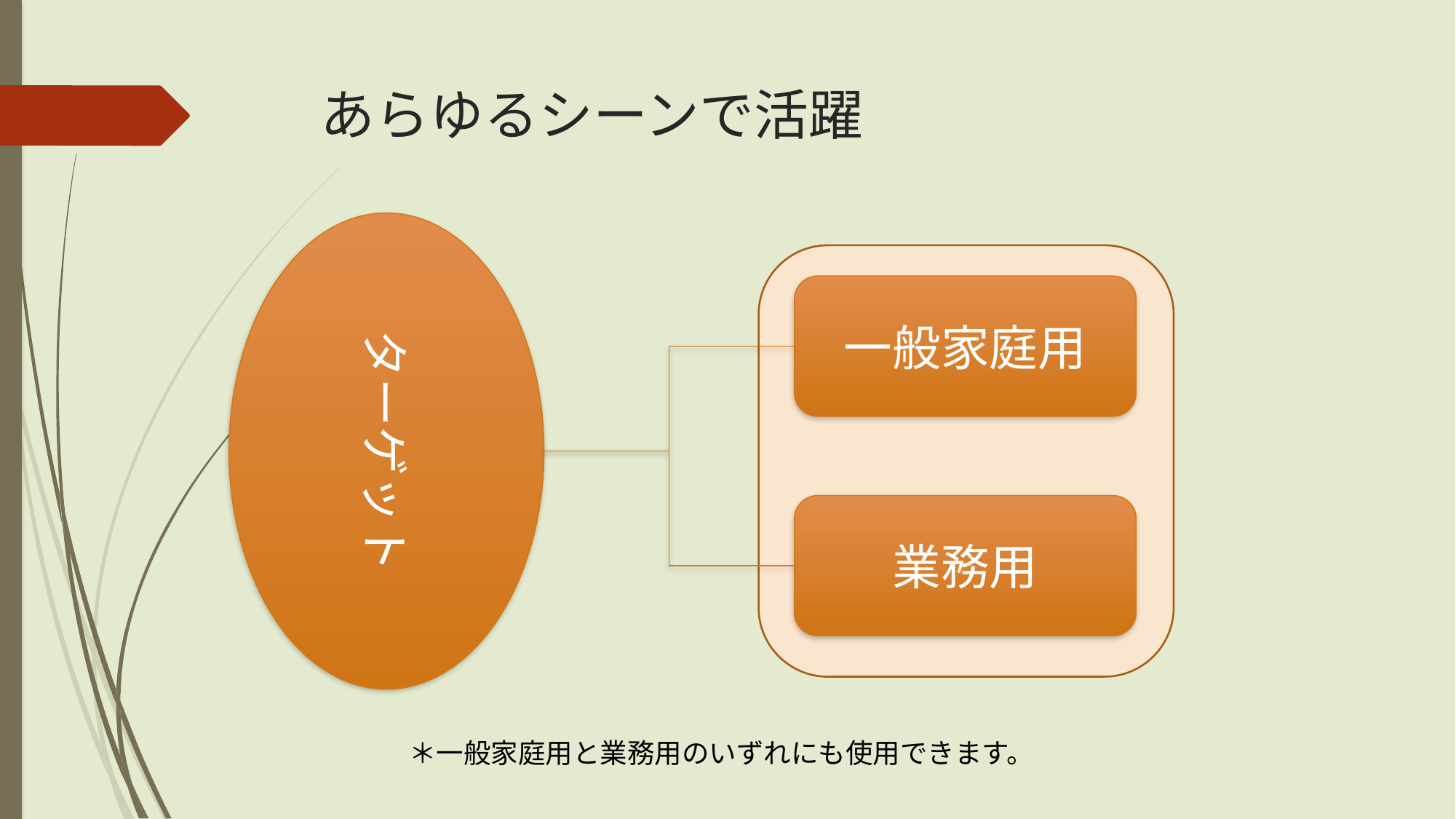

# あらゆるシーンで活躍
ターゲット
一般家庭用
業務用

＊一般家庭用と業務用のいずれにも使用できます。